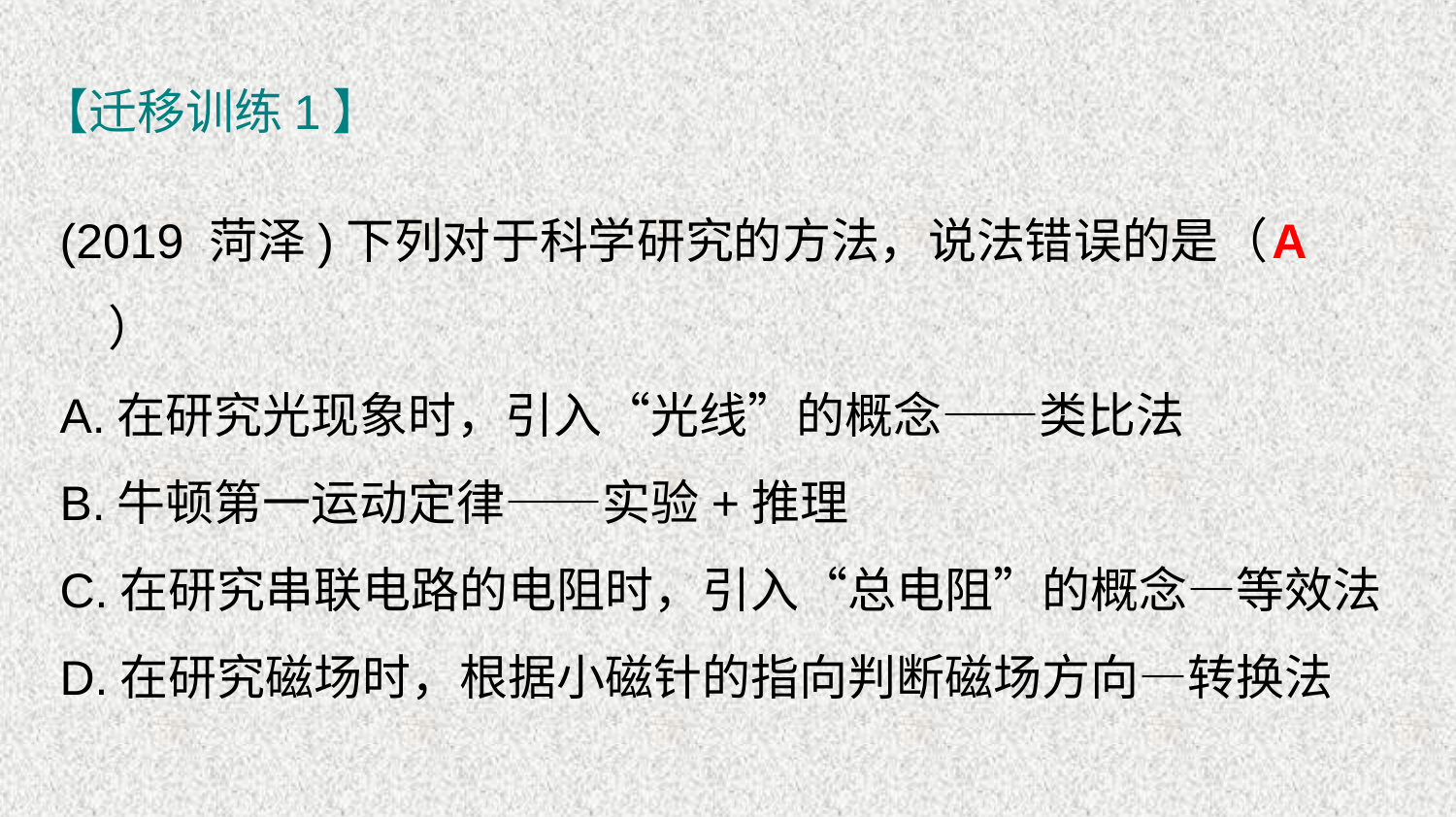

【迁移训练1】
(2019 菏泽)下列对于科学研究的方法，说法错误的是（　　）
A.在研究光现象时，引入“光线”的概念——类比法
B.牛顿第一运动定律——实验+推理
C.在研究串联电路的电阻时，引入“总电阻”的概念—等效法
D.在研究磁场时，根据小磁针的指向判断磁场方向—转换法
A